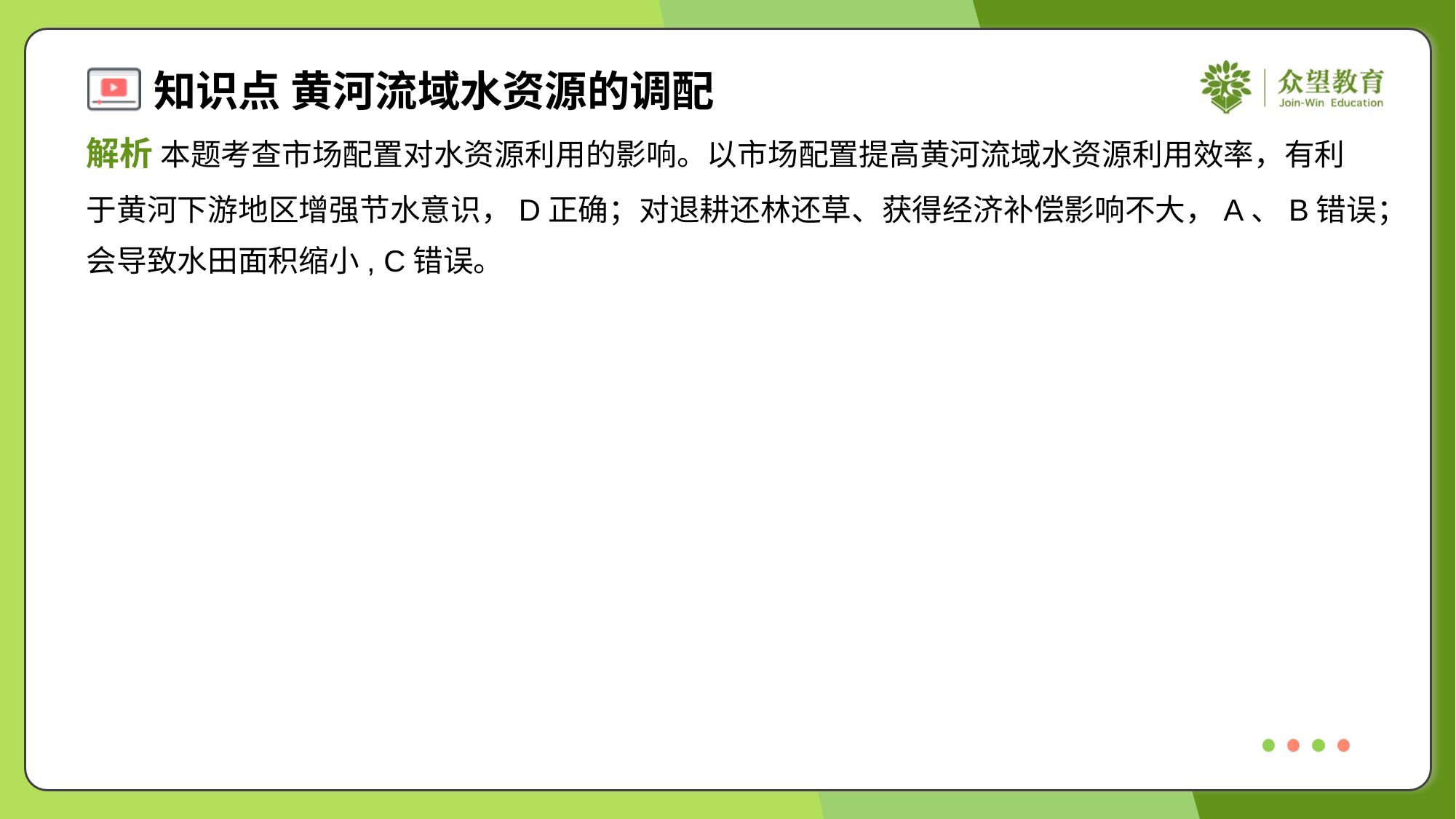

解析 本题考查市场配置对水资源利用的影响。以市场配置提高黄河流域水资源利用效率，有利
于黄河下游地区增强节水意识，D正确；对退耕还林还草、获得经济补偿影响不大，A、B错误；
会导致水田面积缩小, C错误。